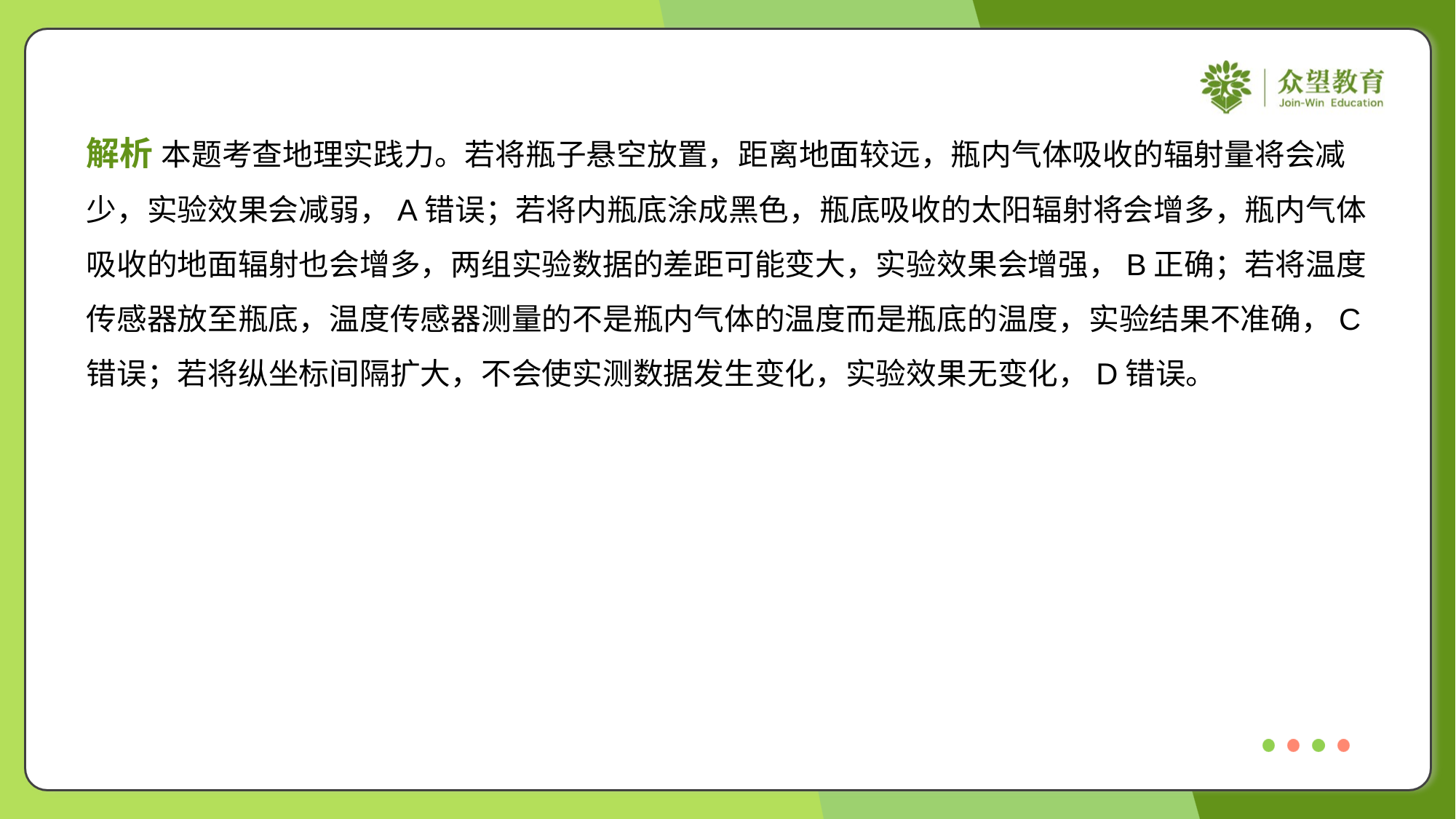

解析 本题考查地理实践力。若将瓶子悬空放置，距离地面较远，瓶内气体吸收的辐射量将会减
少，实验效果会减弱，A错误；若将内瓶底涂成黑色，瓶底吸收的太阳辐射将会增多，瓶内气体
吸收的地面辐射也会增多，两组实验数据的差距可能变大，实验效果会增强，B正确；若将温度
传感器放至瓶底，温度传感器测量的不是瓶内气体的温度而是瓶底的温度，实验结果不准确，C
错误；若将纵坐标间隔扩大，不会使实测数据发生变化，实验效果无变化，D错误。